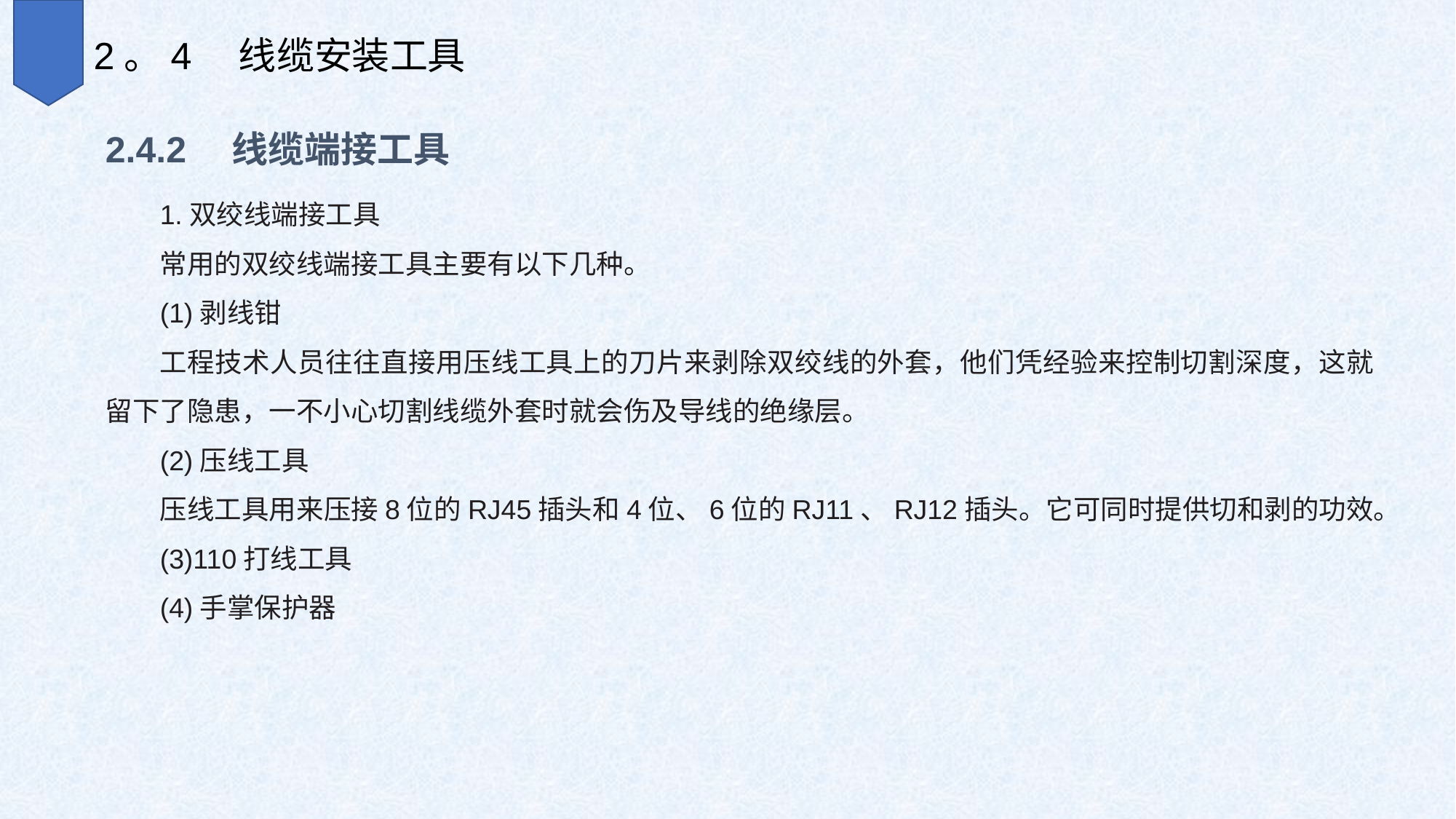

2。4　线缆安装工具
2.4.2　线缆端接工具
1.双绞线端接工具
常用的双绞线端接工具主要有以下几种。
(1)剥线钳
工程技术人员往往直接用压线工具上的刀片来剥除双绞线的外套，他们凭经验来控制切割深度，这就留下了隐患，一不小心切割线缆外套时就会伤及导线的绝缘层。
(2)压线工具
压线工具用来压接8位的RJ45插头和4位、6位的RJ11、RJ12插头。它可同时提供切和剥的功效。
(3)110打线工具
(4)手掌保护器